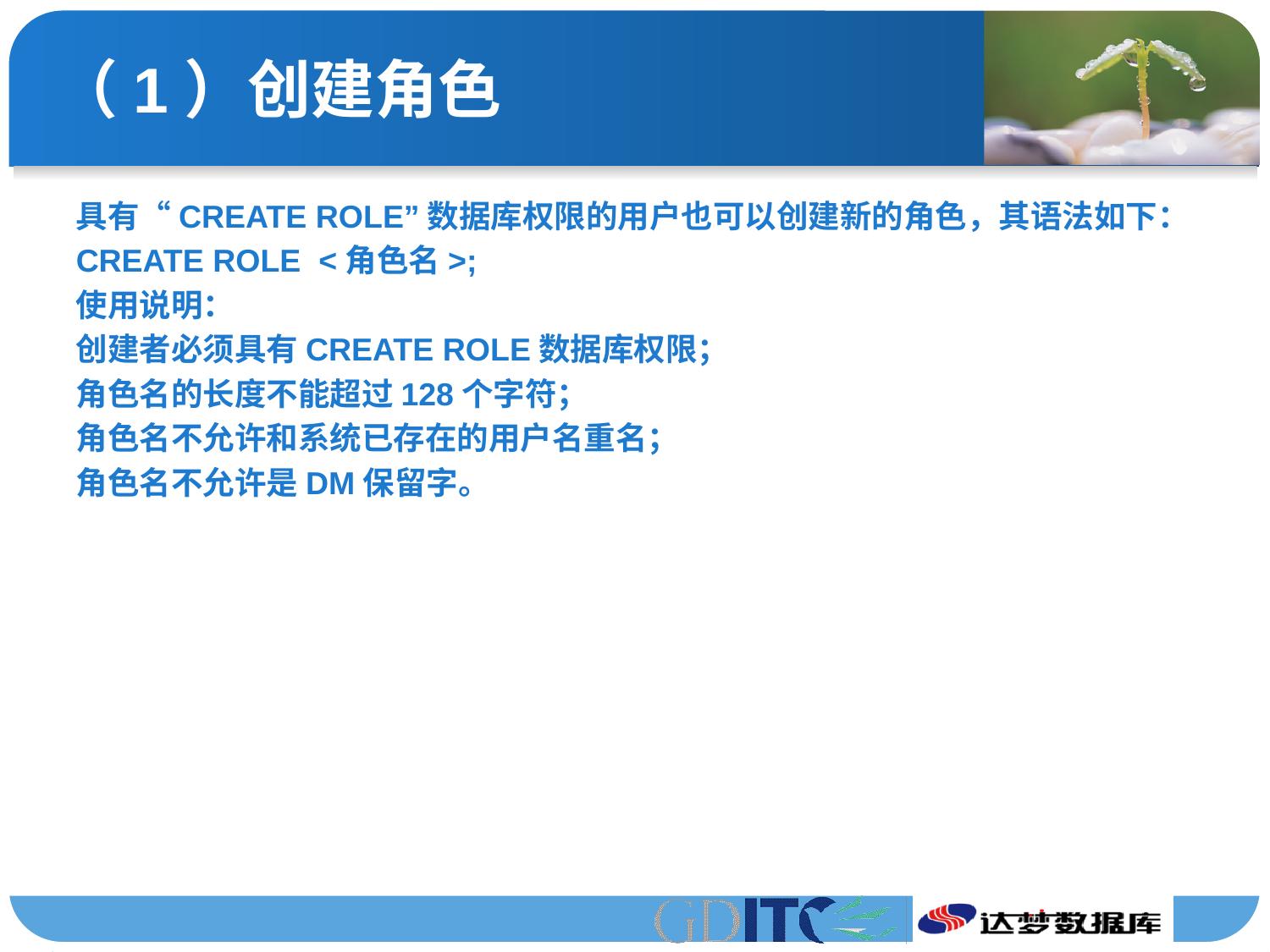

# （1）创建角色
具有“CREATE ROLE”数据库权限的用户也可以创建新的角色，其语法如下：
CREATE ROLE  <角色名>;
使用说明：
创建者必须具有CREATE ROLE数据库权限；
角色名的长度不能超过128个字符；
角色名不允许和系统已存在的用户名重名；
角色名不允许是DM保留字。